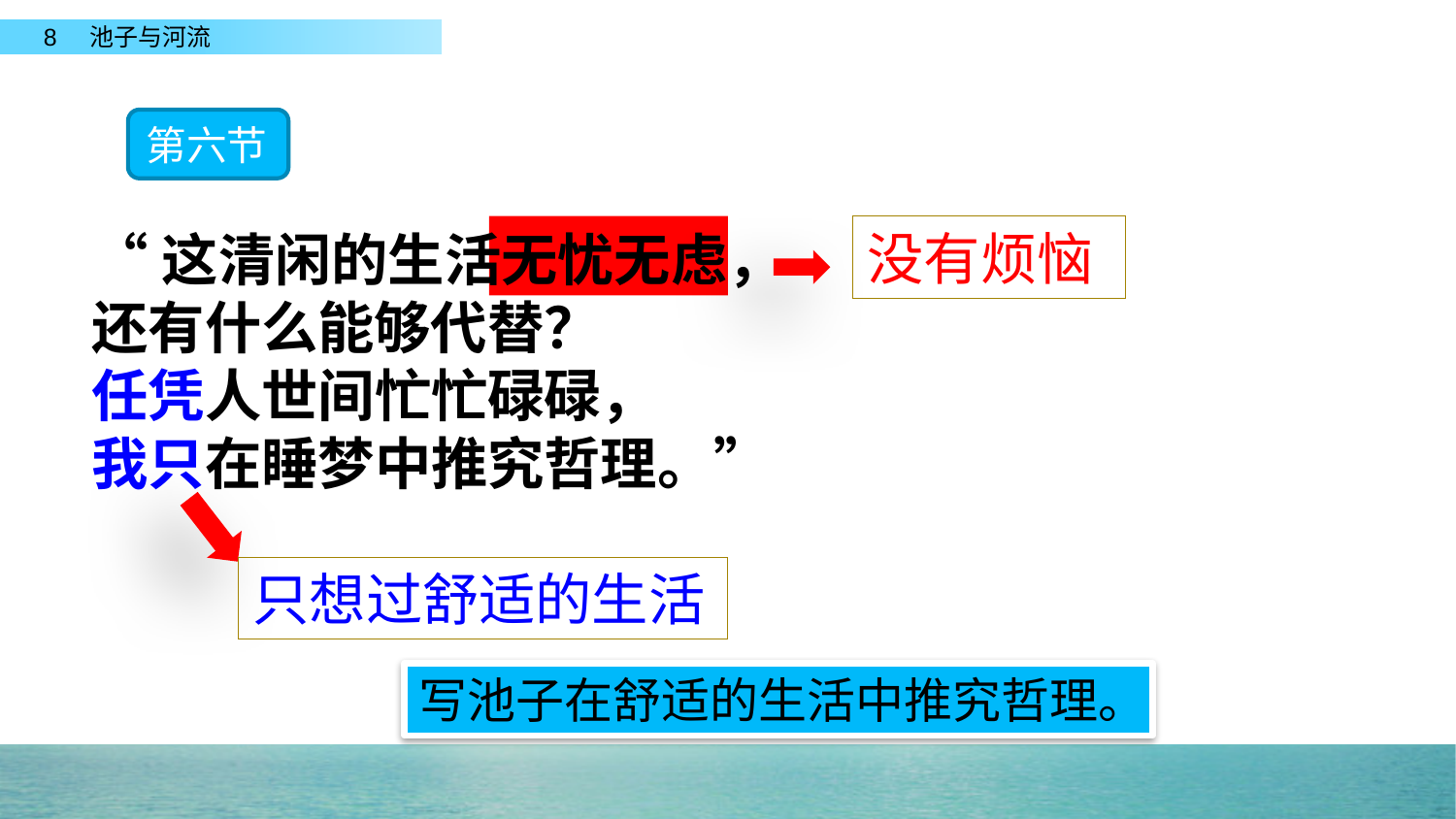

第六节
没有烦恼

“这清闲的生活无忧无虑，
还有什么能够代替？
任凭人世间忙忙碌碌，
我只在睡梦中推究哲理。”

只想过舒适的生活
写池子在舒适的生活中推究哲理。